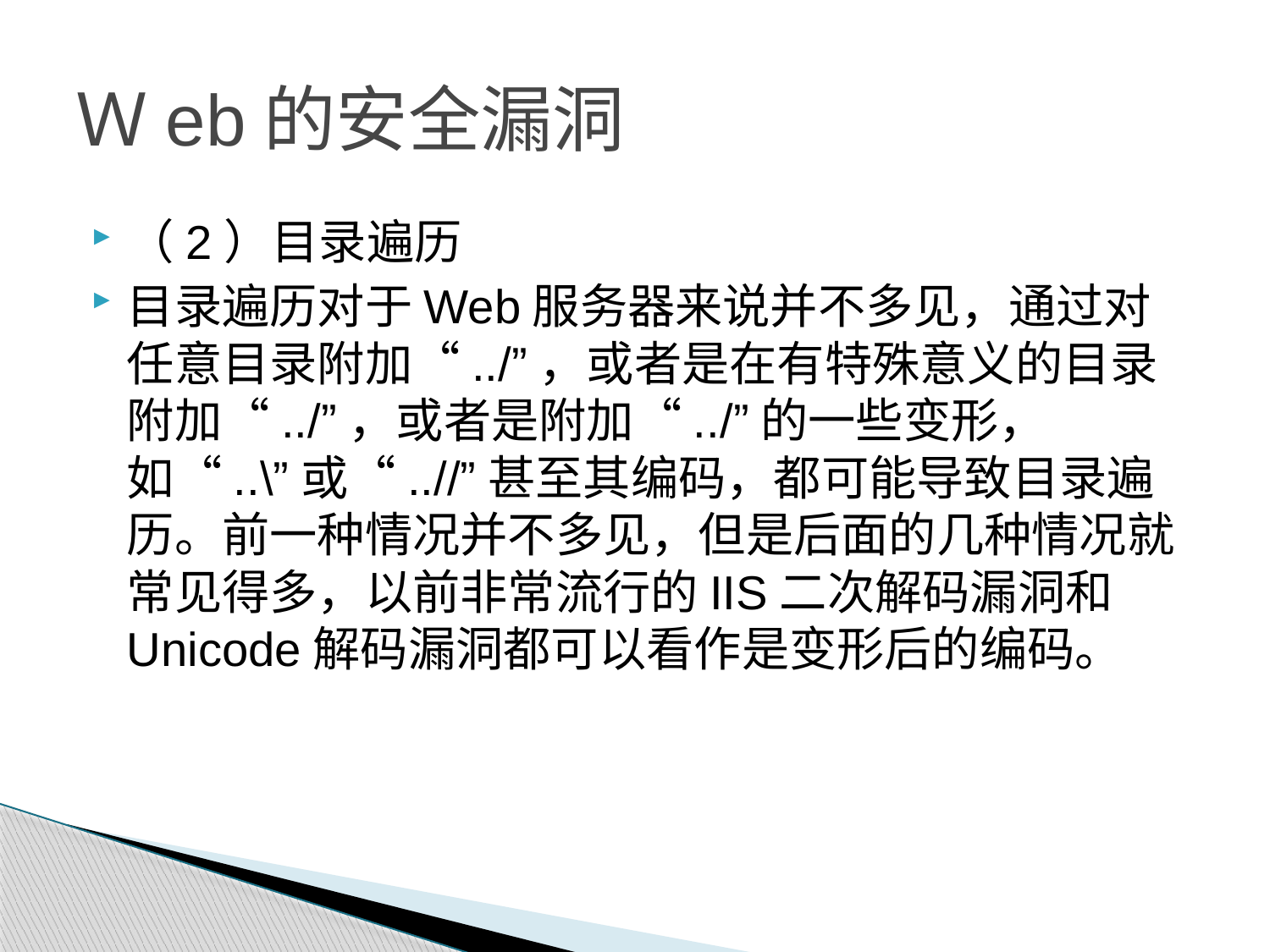

# Ｗeb的安全漏洞
（2）目录遍历
目录遍历对于Web服务器来说并不多见，通过对任意目录附加“../”，或者是在有特殊意义的目录附加“../”，或者是附加“../”的一些变形，如“..\”或“..//”甚至其编码，都可能导致目录遍历。前一种情况并不多见，但是后面的几种情况就常见得多，以前非常流行的IIS二次解码漏洞和Unicode解码漏洞都可以看作是变形后的编码。